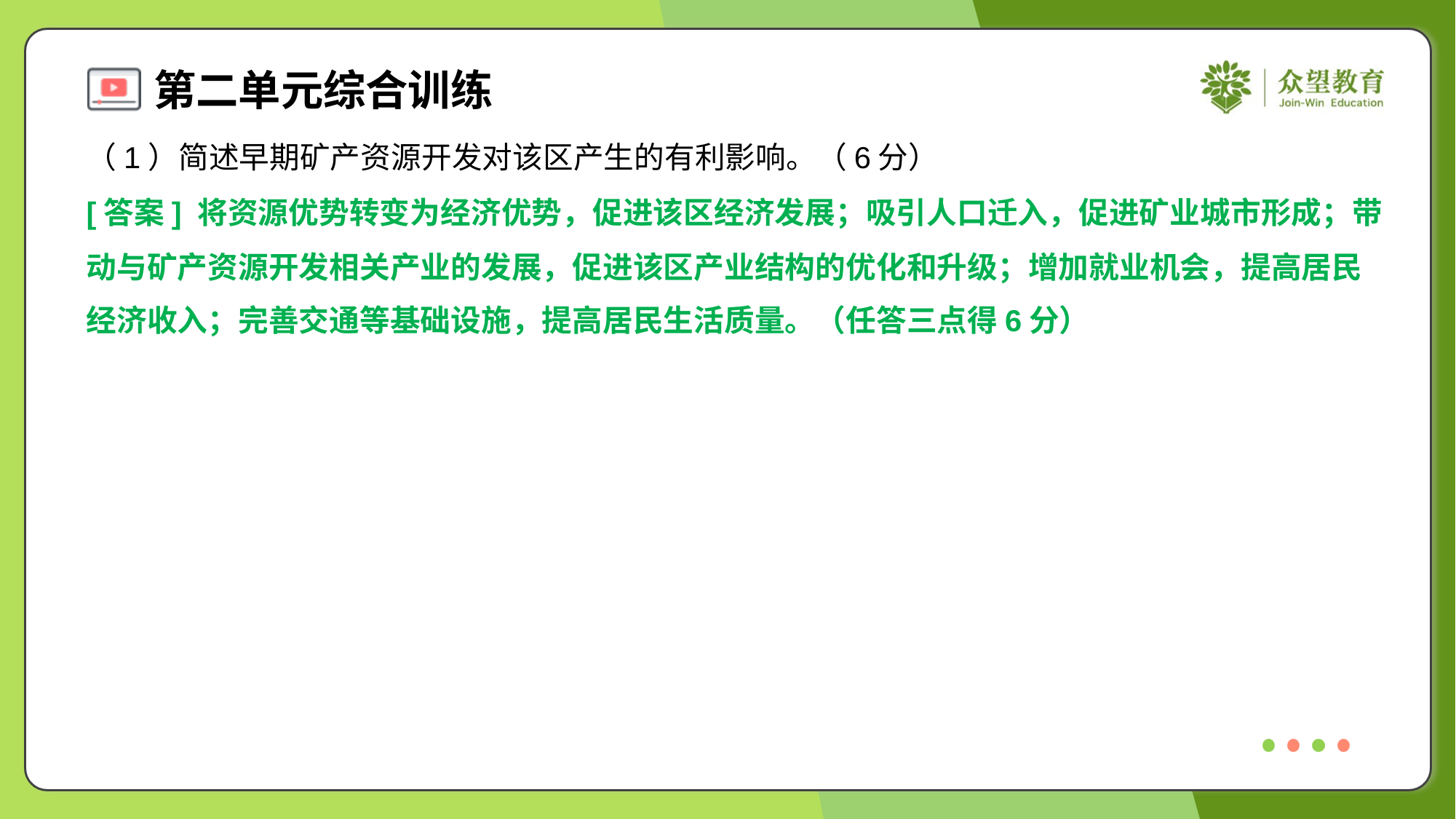

（1）简述早期矿产资源开发对该区产生的有利影响。（6分）
[答案] 将资源优势转变为经济优势，促进该区经济发展；吸引人口迁入，促进矿业城市形成；带
动与矿产资源开发相关产业的发展，促进该区产业结构的优化和升级；增加就业机会，提高居民
经济收入；完善交通等基础设施，提高居民生活质量。（任答三点得6分）